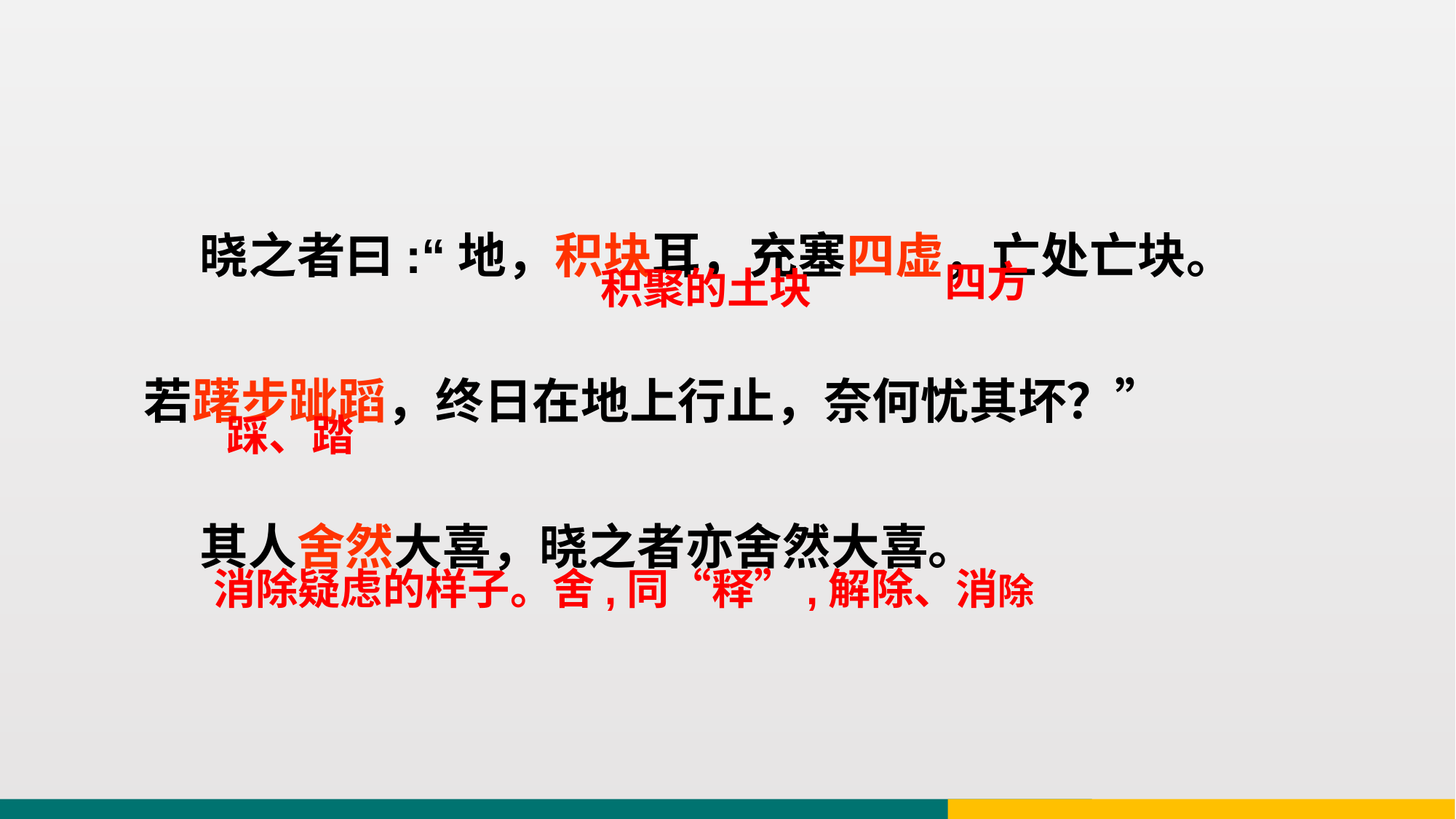

晓之者曰:“地，积块耳，充塞四虚，亡处亡块。
若躇步跐蹈，终日在地上行止，奈何忧其坏？”
    其人舍然大喜，晓之者亦舍然大喜。

四方
积聚的土块
踩、踏
消除疑虑的样子。舍,同“释”,解除、消除